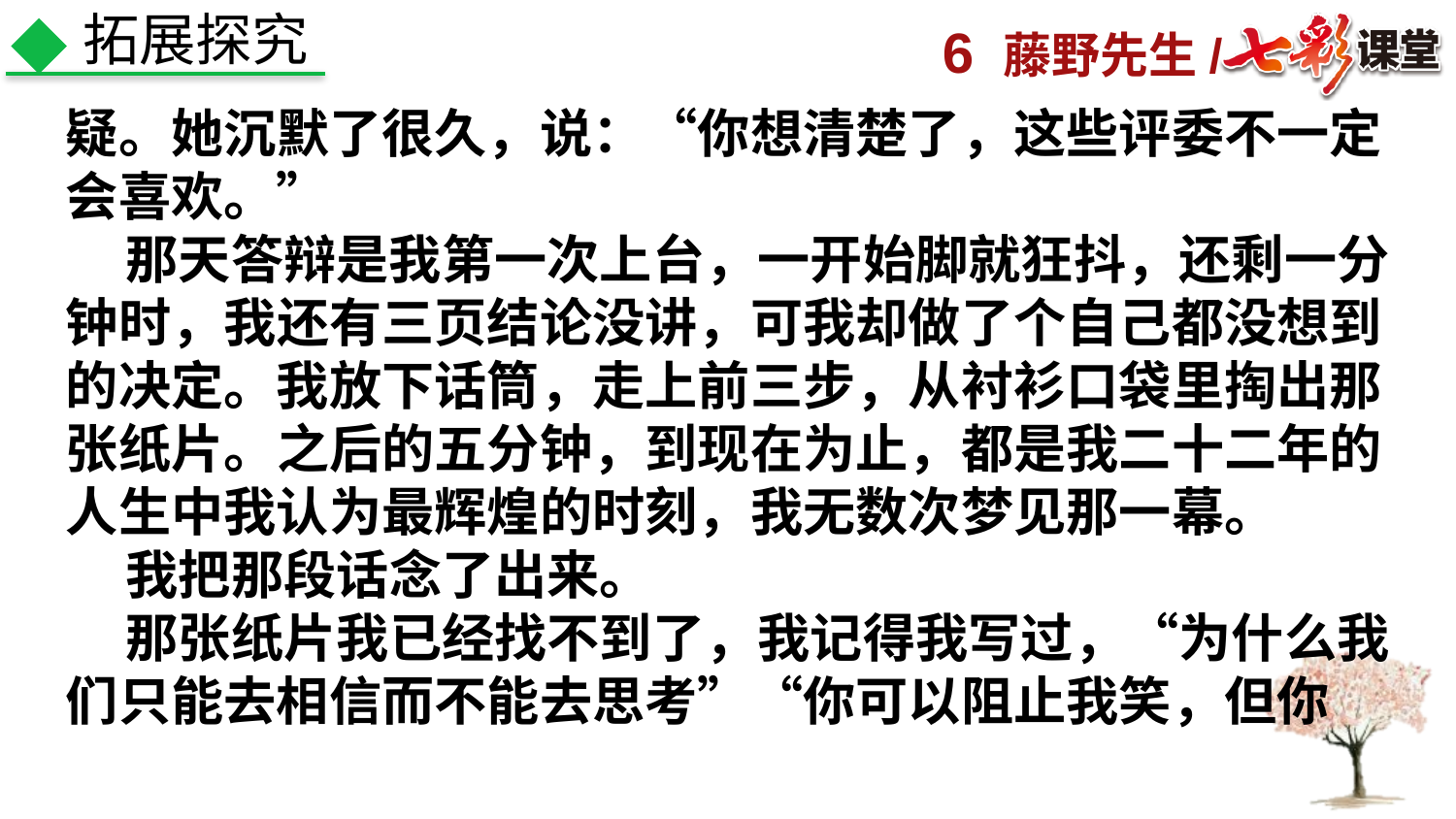

拓展探究

疑。她沉默了很久，说：“你想清楚了，这些评委不一定会喜欢。”
    那天答辩是我第一次上台，一开始脚就狂抖，还剩一分钟时，我还有三页结论没讲，可我却做了个自己都没想到的决定。我放下话筒，走上前三步，从衬衫口袋里掏出那张纸片。之后的五分钟，到现在为止，都是我二十二年的人生中我认为最辉煌的时刻，我无数次梦见那一幕。
    我把那段话念了出来。
    那张纸片我已经找不到了，我记得我写过，“为什么我们只能去相信而不能去思考”“你可以阻止我笑，但你